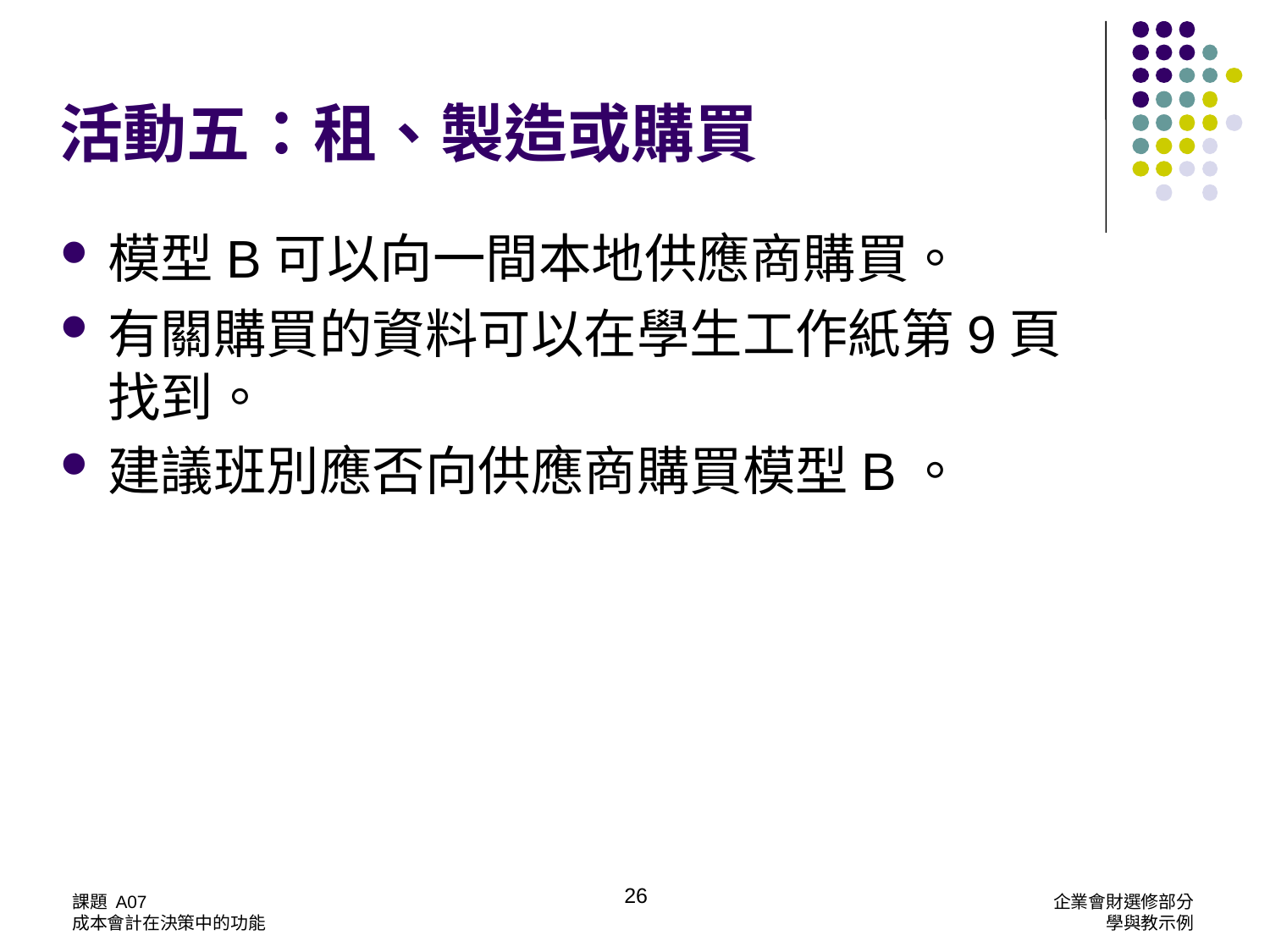

活動五：租、製造或購買
模型B可以向一間本地供應商購買。
有關購買的資料可以在學生工作紙第9頁找到。
建議班別應否向供應商購買模型B。

26